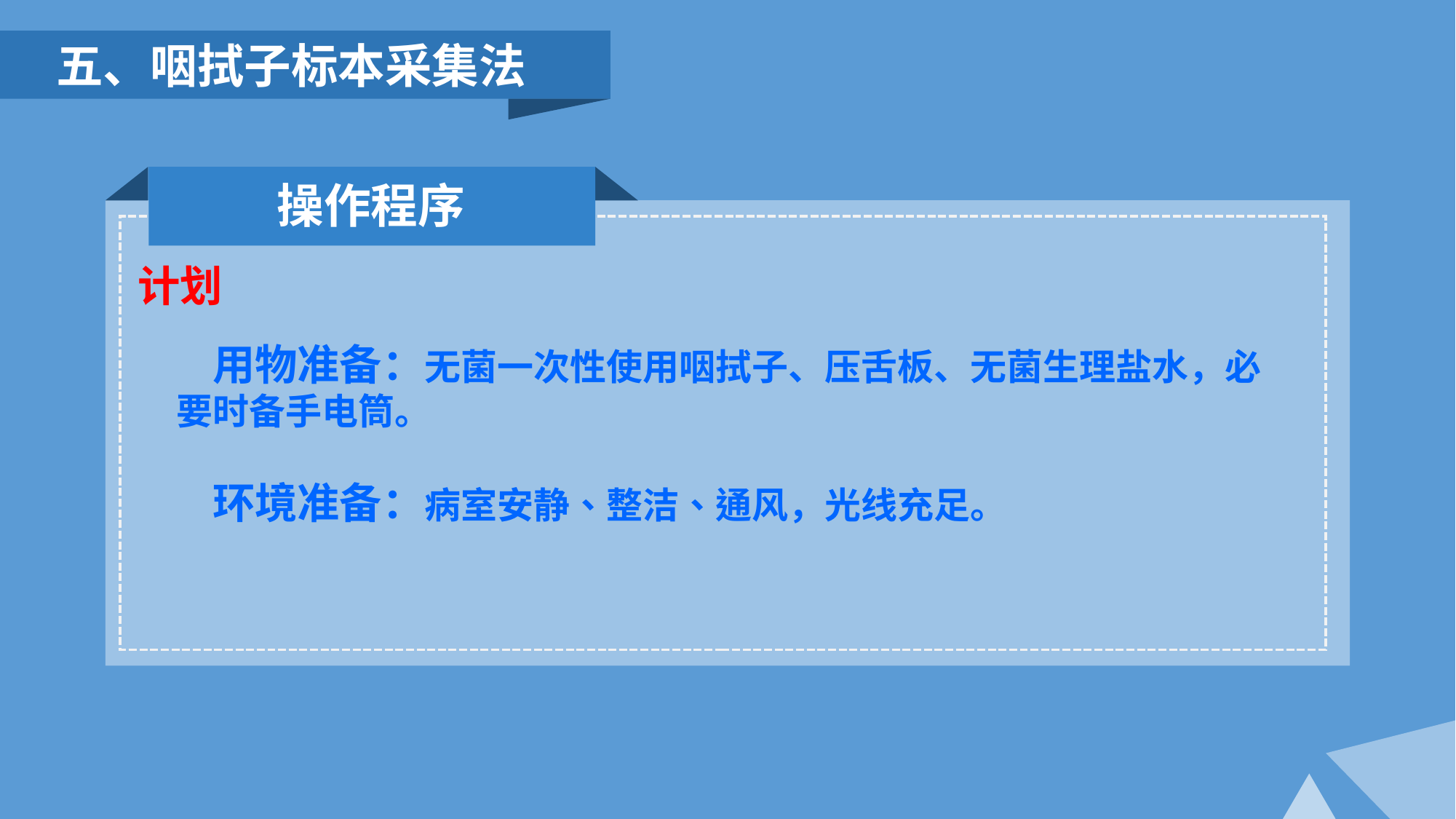

五、咽拭子标本采集法

操作程序

计划
用物准备：无菌一次性使用咽拭子、压舌板、无菌生理盐水，必要时备手电筒。

环境准备：病室安静、整洁、通风，光线充足。